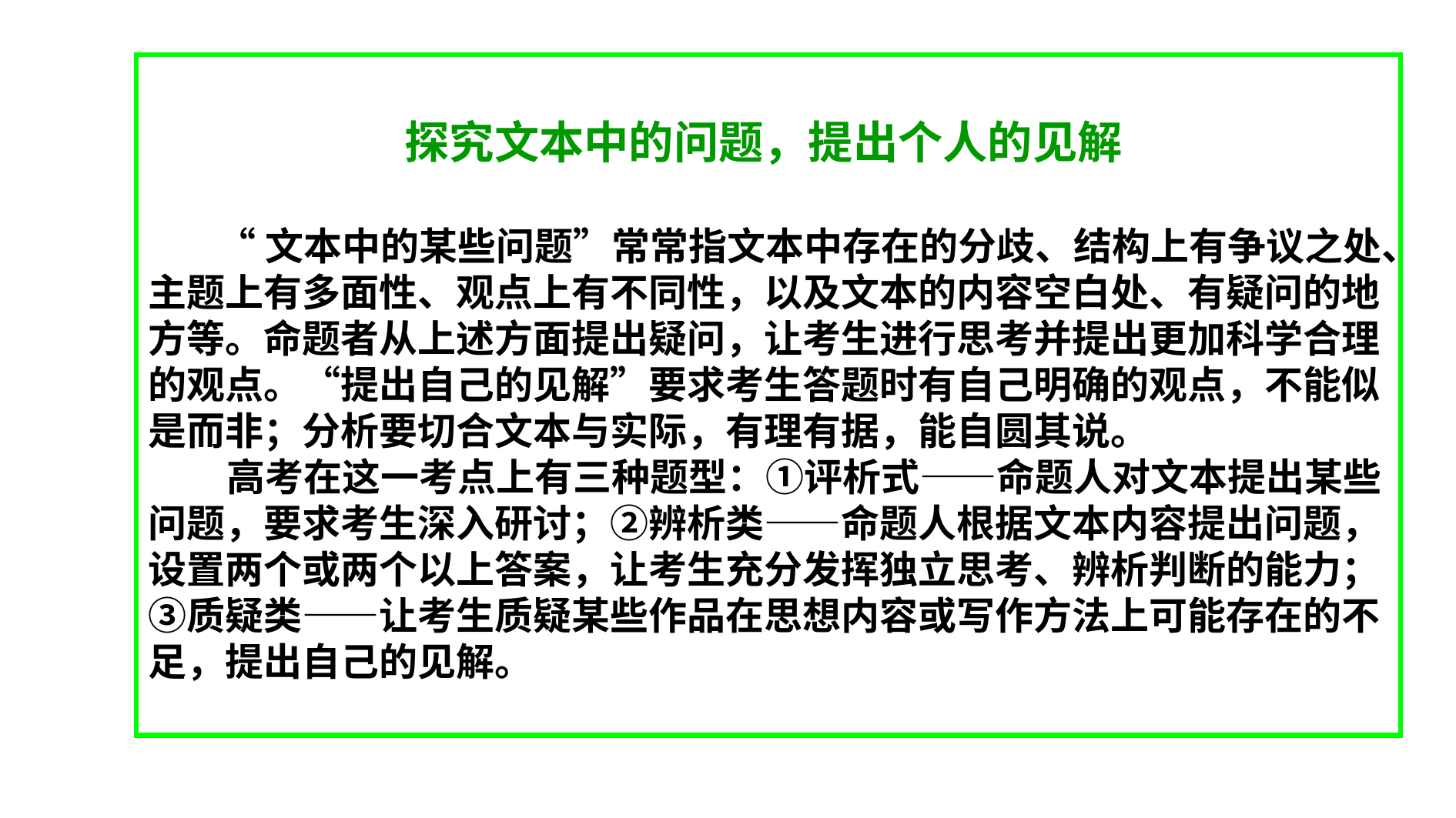

探究文本中的问题，提出个人的见解

        “文本中的某些问题”常常指文本中存在的分歧、结构上有争议之处、主题上有多面性、观点上有不同性，以及文本的内容空白处、有疑问的地方等。命题者从上述方面提出疑问，让考生进行思考并提出更加科学合理的观点。“提出自己的见解”要求考生答题时有自己明确的观点，不能似是而非；分析要切合文本与实际，有理有据，能自圆其说。
        高考在这一考点上有三种题型：①评析式——命题人对文本提出某些问题，要求考生深入研讨；②辨析类——命题人根据文本内容提出问题，设置两个或两个以上答案，让考生充分发挥独立思考、辨析判断的能力；③质疑类——让考生质疑某些作品在思想内容或写作方法上可能存在的不足，提出自己的见解。